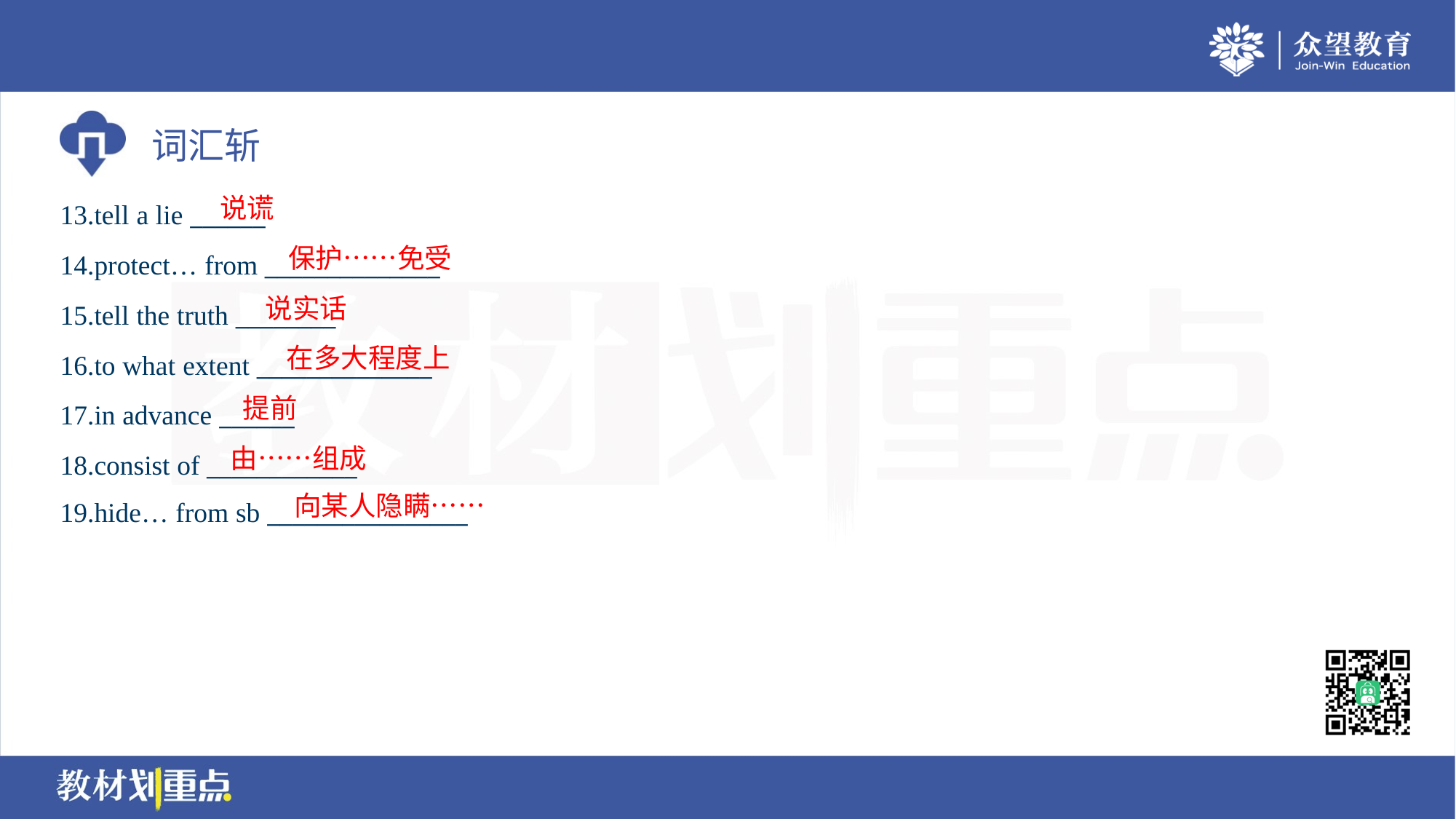

说谎
13.tell a lie ______
14.protect… from ______________
15.tell the truth ________
16.to what extent ______________
17.in advance ______
18.consist of ____________
19.hide… from sb ________________
保护……免受
说实话
在多大程度上
提前
由……组成
向某人隐瞒……